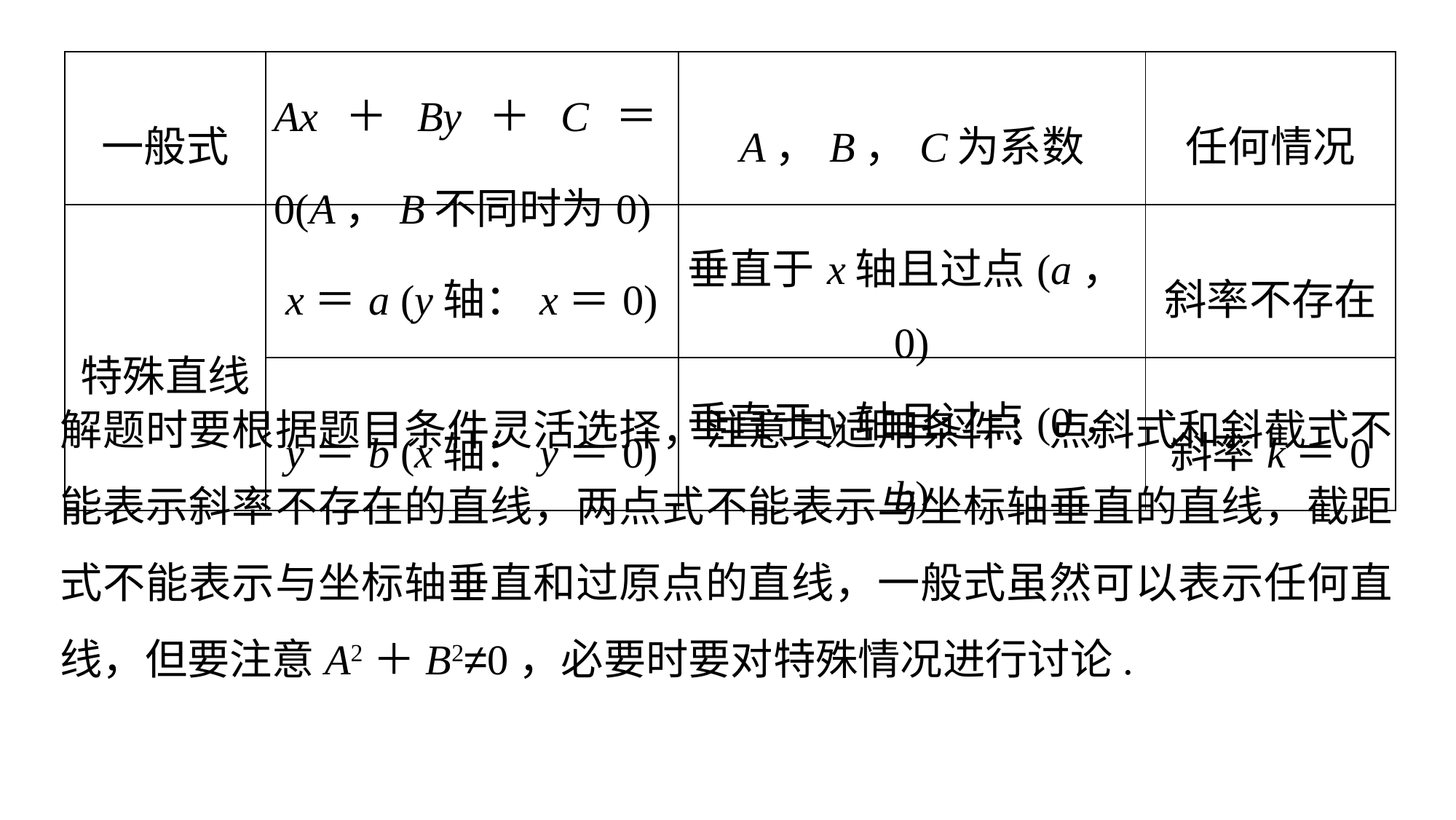

| 一般式 | Ax＋By＋C＝0(A，B不同时为0) | A，B，C为系数 | 任何情况 |
| --- | --- | --- | --- |
| 特殊直线 | x＝a (y轴：x＝0) | 垂直于x轴且过点(a，0) | 斜率不存在 |
|  | y＝b (x轴：y＝0) | 垂直于y轴且过点(0，b) | 斜率k＝0 |
解题时要根据题目条件灵活选择，注意其适用条件：点斜式和斜截式不能表示斜率不存在的直线，两点式不能表示与坐标轴垂直的直线，截距式不能表示与坐标轴垂直和过原点的直线，一般式虽然可以表示任何直线，但要注意A2＋B2≠0，必要时要对特殊情况进行讨论.